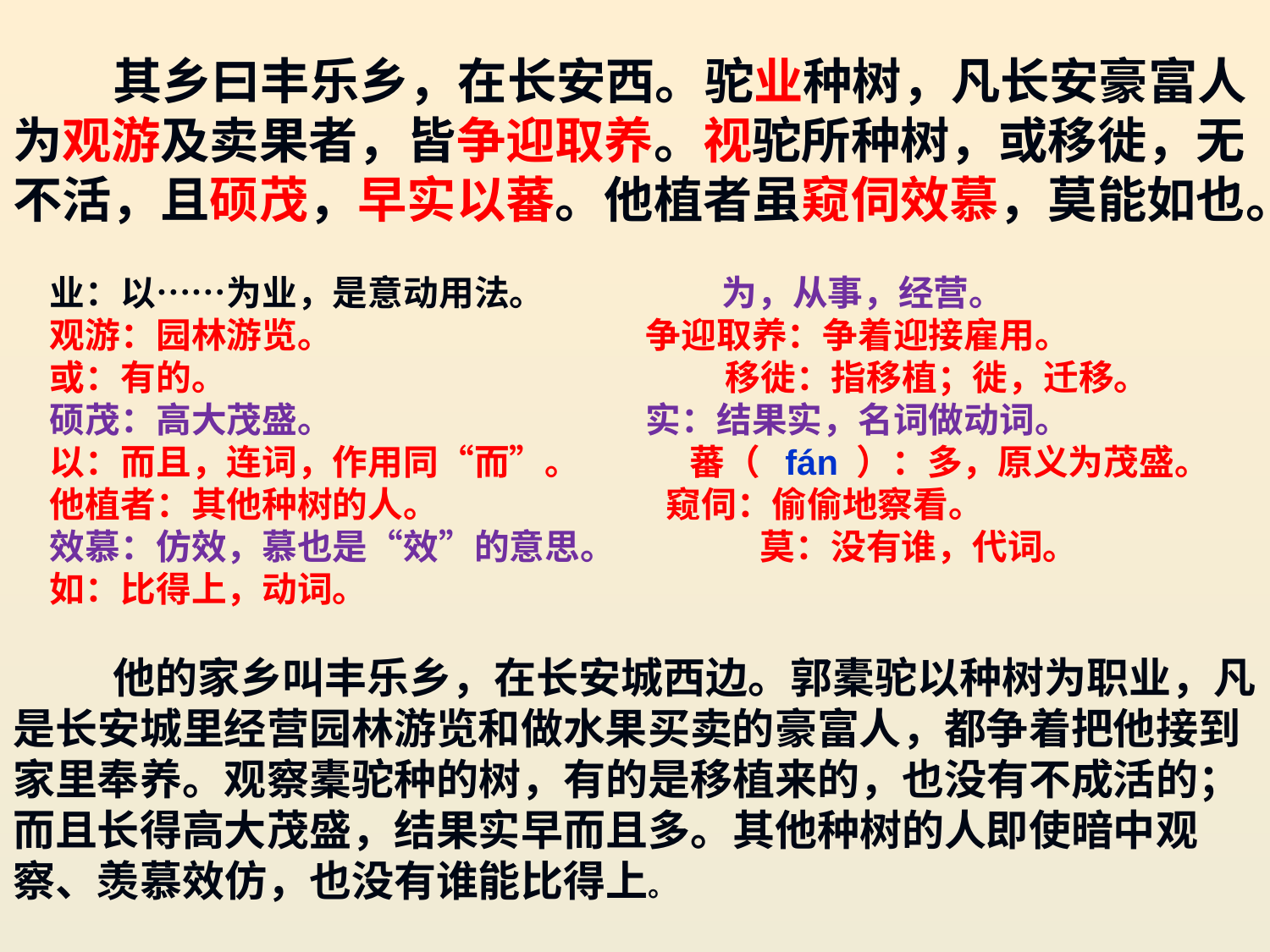

其乡曰丰乐乡，在长安西。驼业种树，凡长安豪富人为观游及卖果者，皆争迎取养。视驼所种树，或移徙，无不活，且硕茂，早实以蕃。他植者虽窥伺效慕，莫能如也。

业：以……为业，是意动用法。                      为，从事，经营。
观游：园林游览。                                        争迎取养：争着迎接雇用。
或：有的。                                                              移徙：指移植；徙，迁移。
硕茂：高大茂盛。                                        实：结果实，名词做动词。
以：而且，连词，作用同“而”。              蕃（  fán ）：多，原义为茂盛。
他植者：其他种树的人。                             窥伺：偷偷地察看。
效慕：仿效，慕也是“效”的意思。                  莫：没有谁，代词。
如：比得上，动词。

他的家乡叫丰乐乡，在长安城西边。郭橐驼以种树为职业，凡是长安城里经营园林游览和做水果买卖的豪富人，都争着把他接到家里奉养。观察橐驼种的树，有的是移植来的，也没有不成活的；而且长得高大茂盛，结果实早而且多。其他种树的人即使暗中观察、羡慕效仿，也没有谁能比得上。